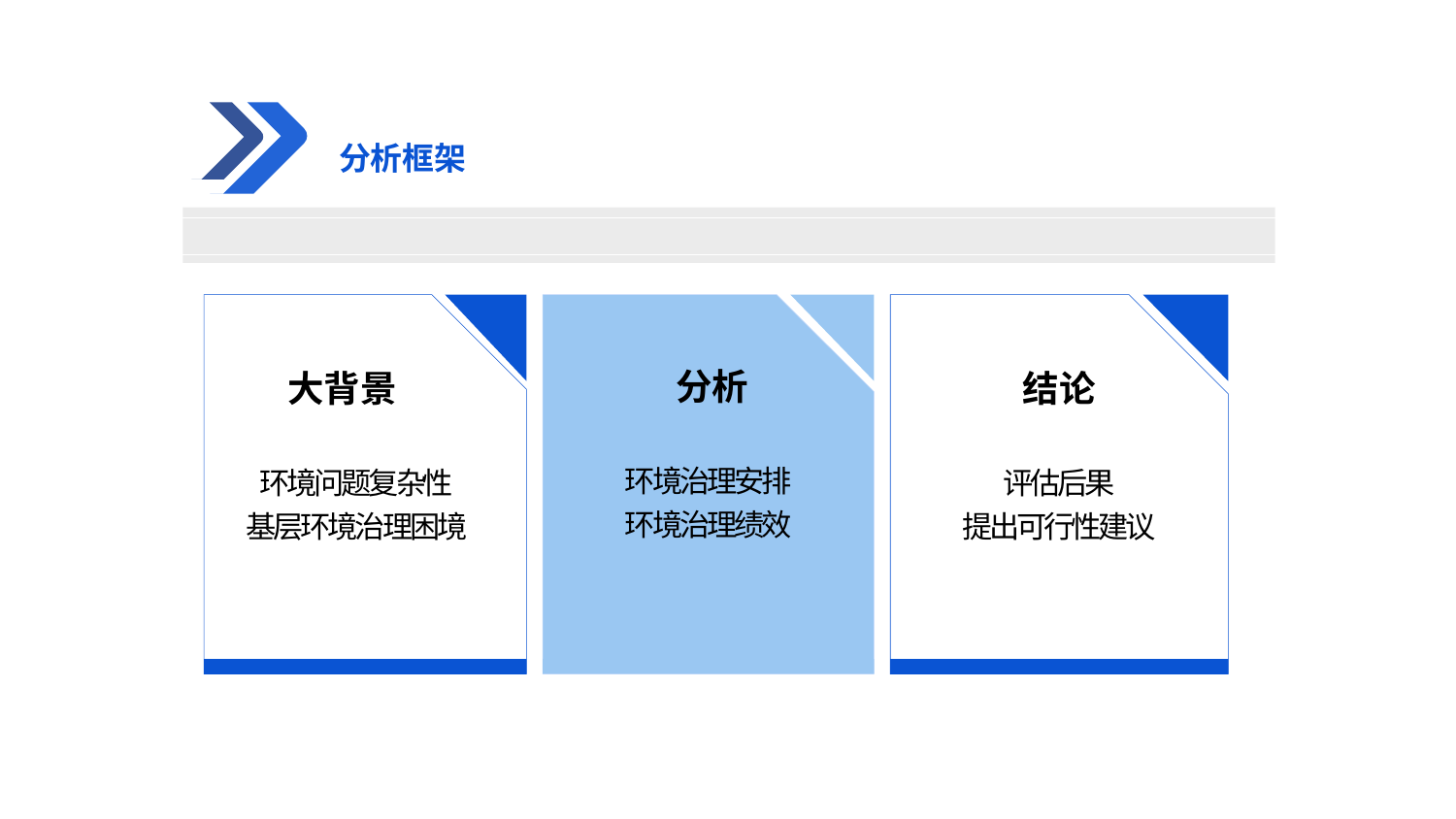

分析框架

分析
大背景
结论
环境治理安排
环境治理绩效

环境问题复杂性
基层环境治理困境

评估后果
提出可行性建议